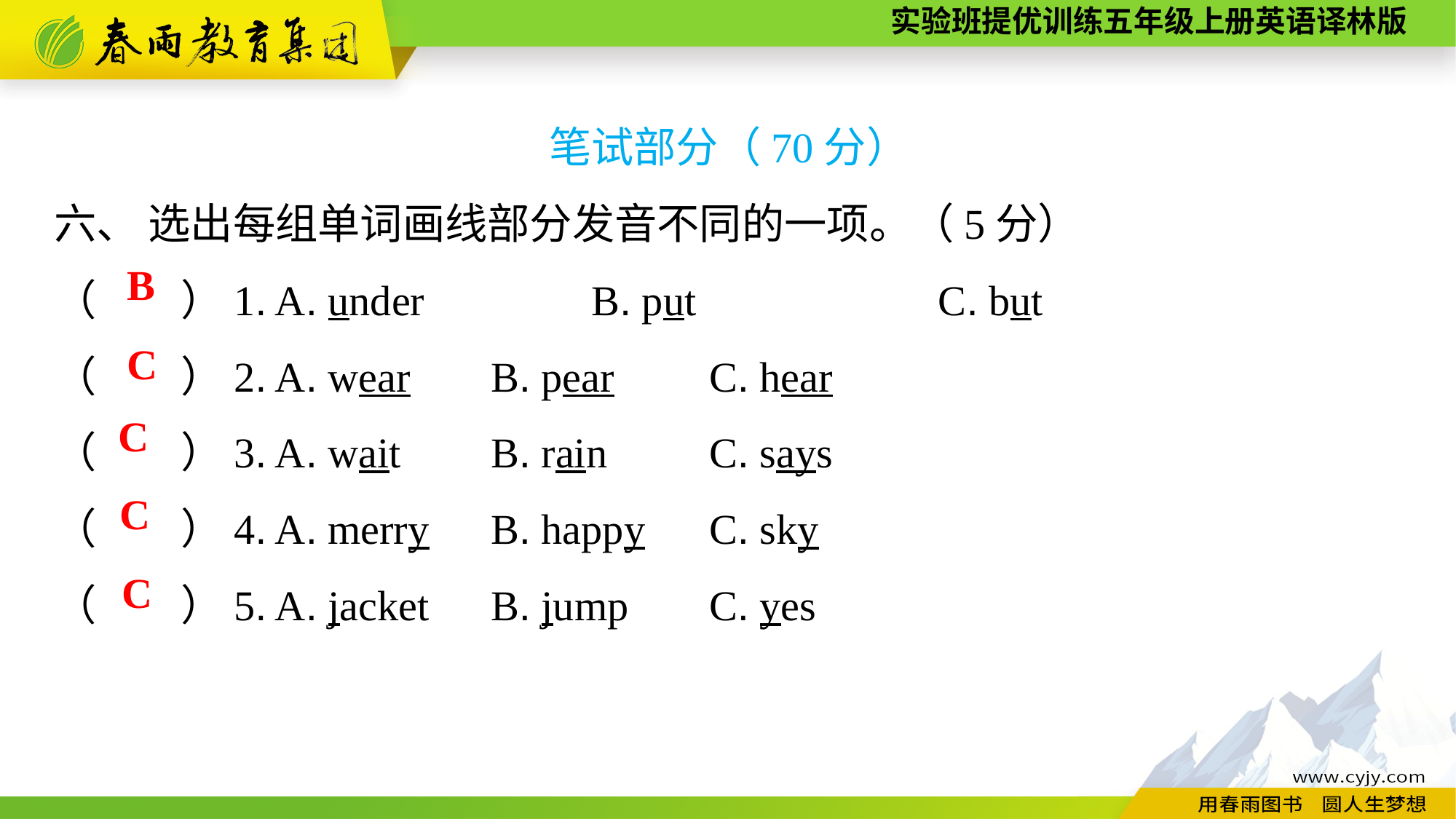

笔试部分（70分）
六、 选出每组单词画线部分发音不同的一项。（5分）
（　　）1. A. under　　　  B. put　　　　　 C. but
（　　）2. A. wear	B. pear	C. hear
（　　）3. A. wait	B. rain	C. says
（　　）4. A. merry	B. happy	C. sky
（　　）5. A. jacket	B. jump	C. yes
B
C
C
C
C